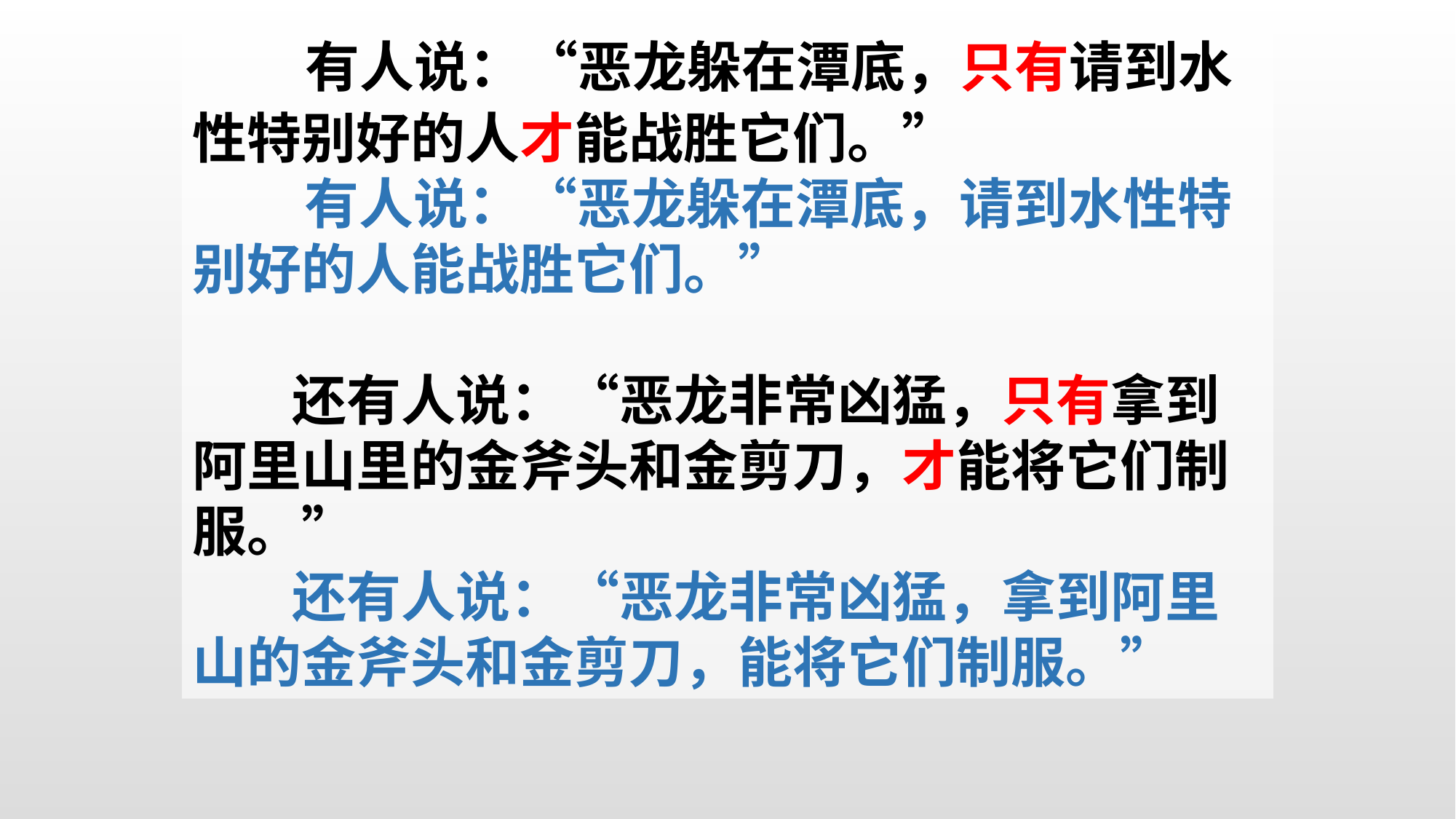

有人说：“恶龙躲在潭底，只有请到水性特别好的人才能战胜它们。”
        有人说：“恶龙躲在潭底，请到水性特别好的人能战胜它们。”

       还有人说：“恶龙非常凶猛，只有拿到阿里山里的金斧头和金剪刀，才能将它们制服。”
       还有人说：“恶龙非常凶猛，拿到阿里山的金斧头和金剪刀，能将它们制服。”